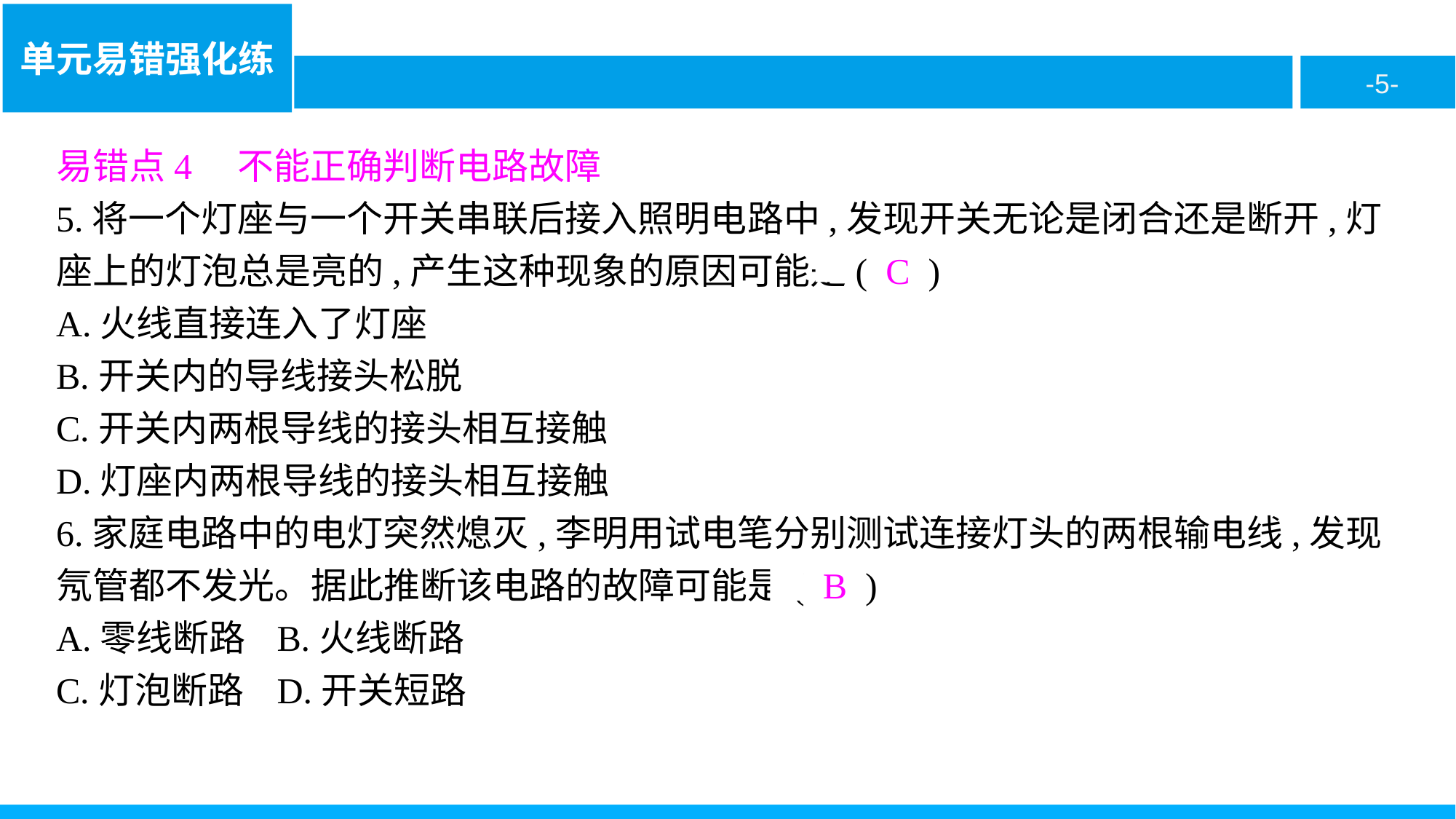

易错点4　不能正确判断电路故障
5.将一个灯座与一个开关串联后接入照明电路中,发现开关无论是闭合还是断开,灯座上的灯泡总是亮的,产生这种现象的原因可能是(  C  )
A.火线直接连入了灯座
B.开关内的导线接头松脱
C.开关内两根导线的接头相互接触
D.灯座内两根导线的接头相互接触
6.家庭电路中的电灯突然熄灭,李明用试电笔分别测试连接灯头的两根输电线,发现氖管都不发光。据此推断该电路的故障可能是(  B  )
A.零线断路	B.火线断路
C.灯泡断路	D.开关短路